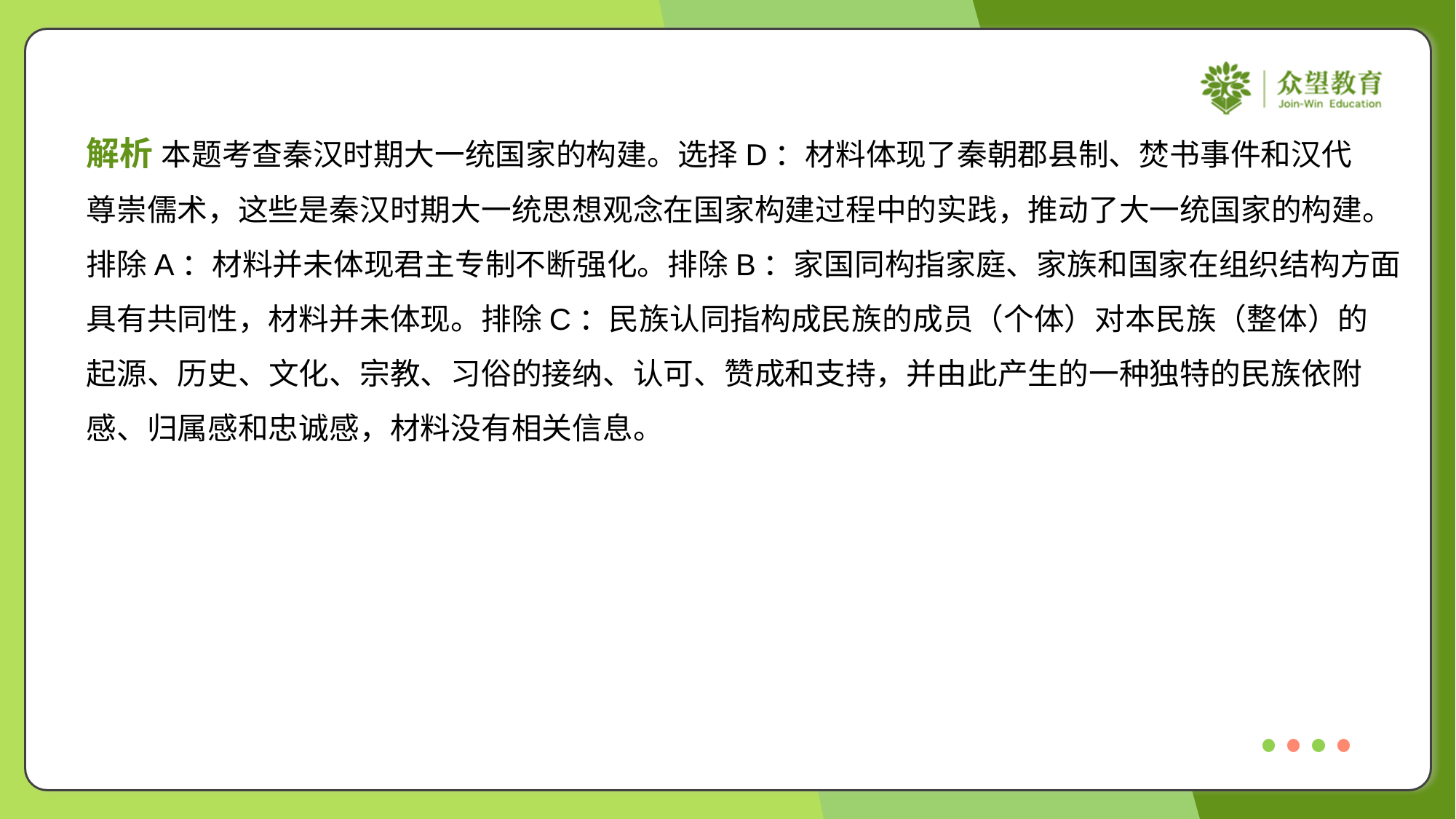

解析 本题考查秦汉时期大一统国家的构建。选择D：材料体现了秦朝郡县制、焚书事件和汉代
尊崇儒术，这些是秦汉时期大一统思想观念在国家构建过程中的实践，推动了大一统国家的构建。
排除A：材料并未体现君主专制不断强化。排除B：家国同构指家庭、家族和国家在组织结构方面
具有共同性，材料并未体现。排除C：民族认同指构成民族的成员（个体）对本民族（整体）的
起源、历史、文化、宗教、习俗的接纳、认可、赞成和支持，并由此产生的一种独特的民族依附
感、归属感和忠诚感，材料没有相关信息。